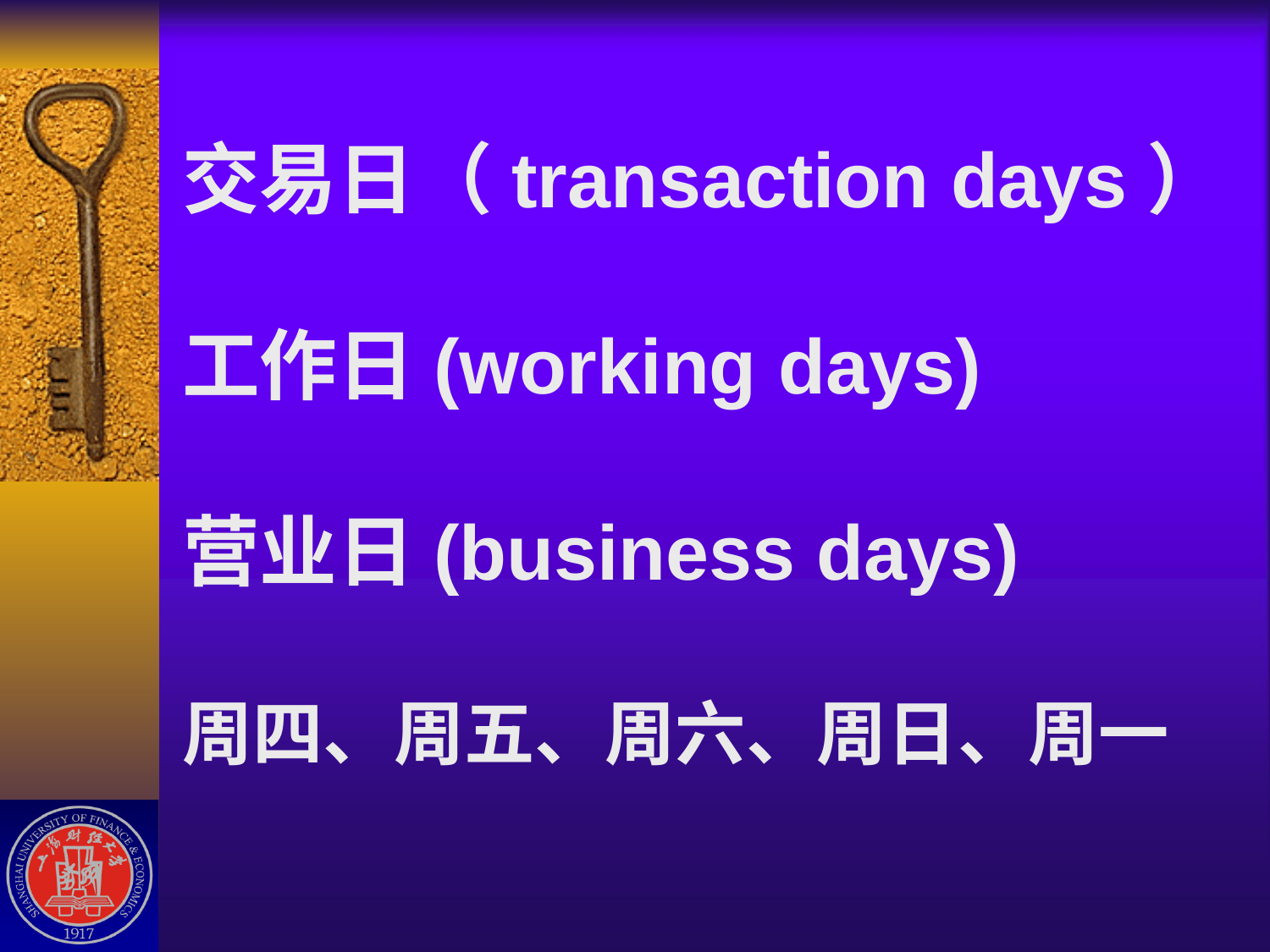

# 交易日（transaction days） 工作日(working days) 营业日(business days) 周四、周五、周六、周日、周一